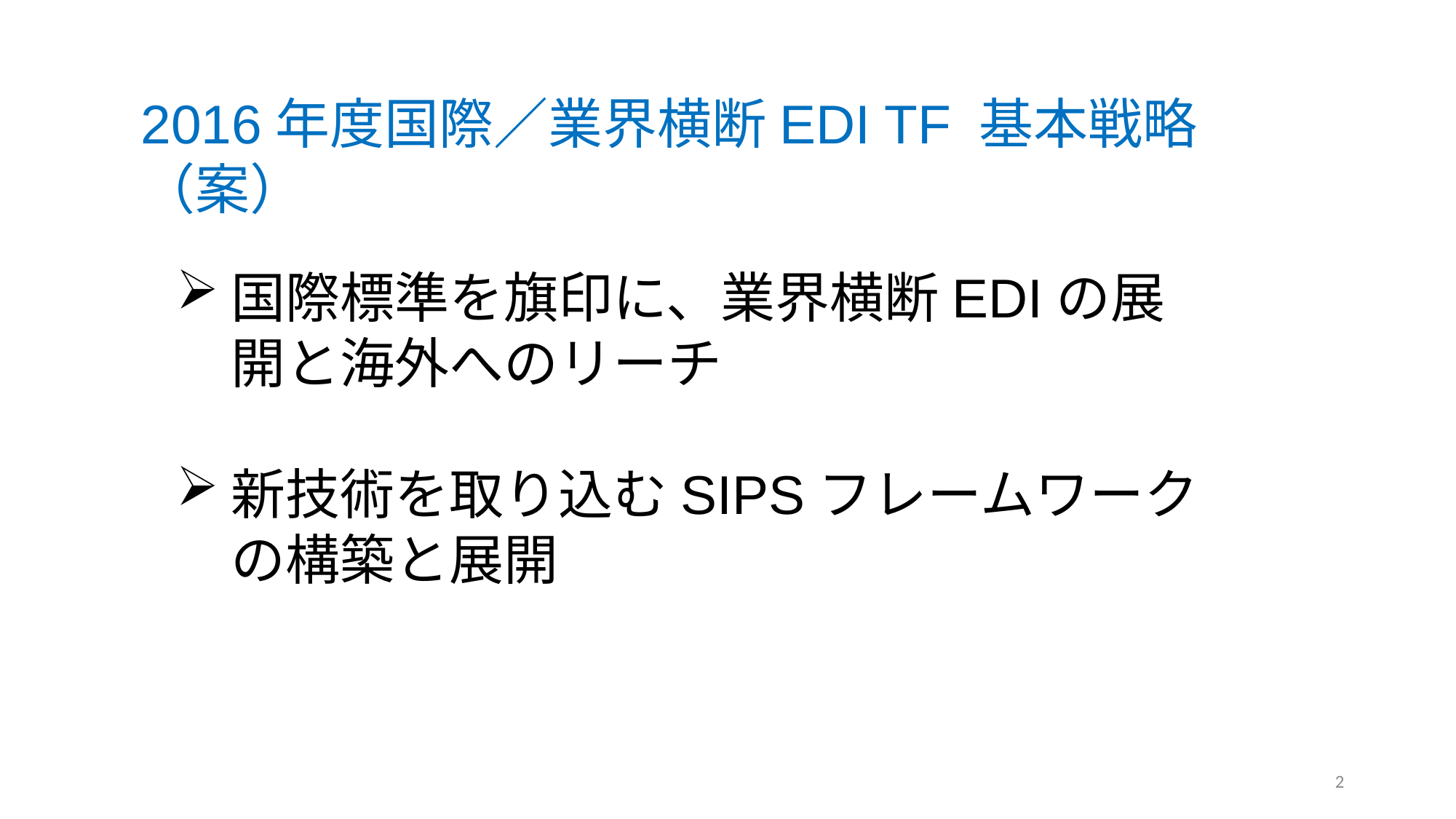

2016年度国際／業界横断EDI TF 基本戦略（案）
国際標準を旗印に、業界横断EDIの展開と海外へのリーチ

新技術を取り込むSIPSフレームワークの構築と展開
2